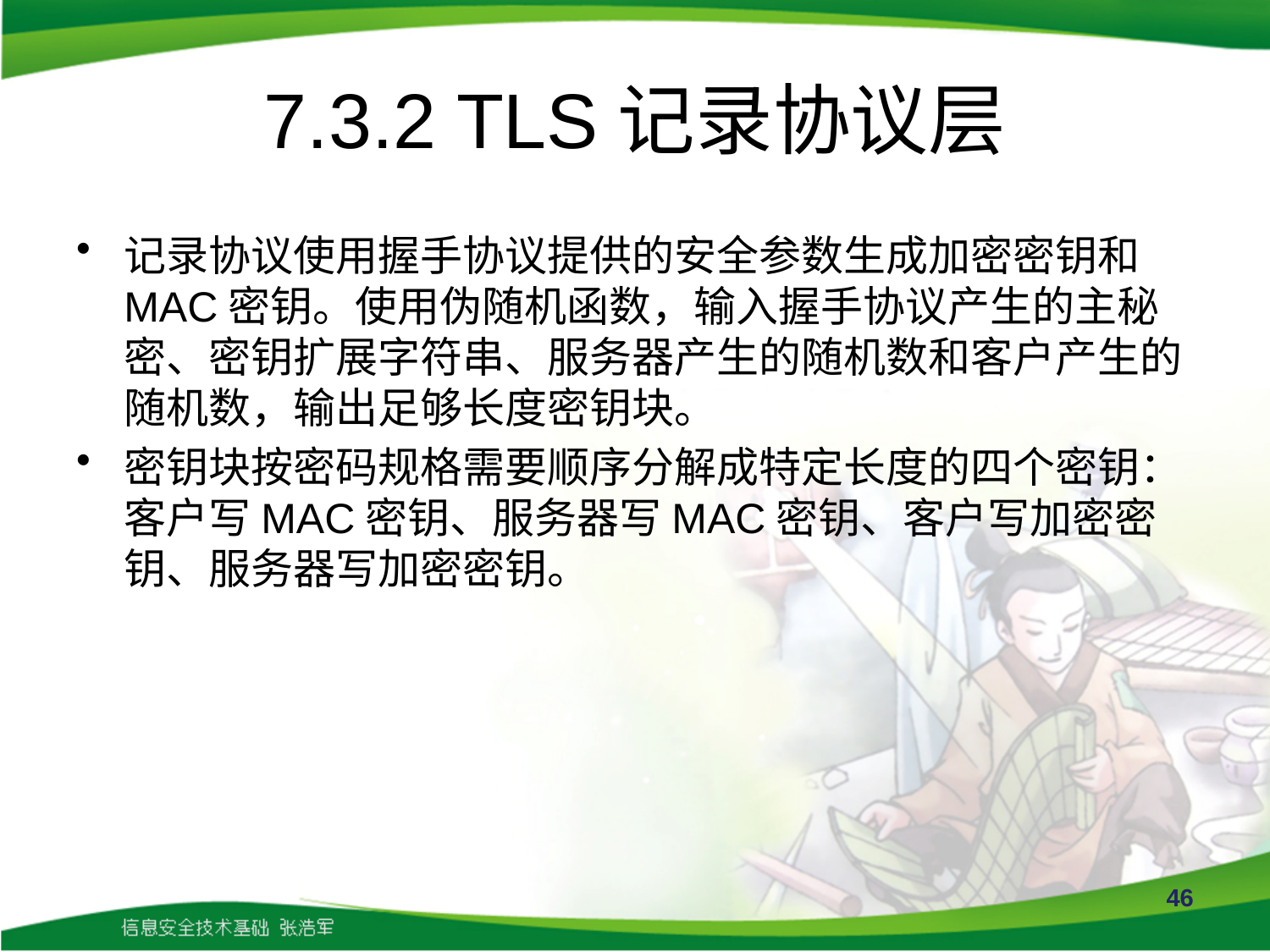

# 7.3.2 TLS记录协议层
记录协议使用握手协议提供的安全参数生成加密密钥和MAC密钥。使用伪随机函数，输入握手协议产生的主秘密、密钥扩展字符串、服务器产生的随机数和客户产生的随机数，输出足够长度密钥块。
密钥块按密码规格需要顺序分解成特定长度的四个密钥：客户写MAC密钥、服务器写MAC密钥、客户写加密密钥、服务器写加密密钥。

46